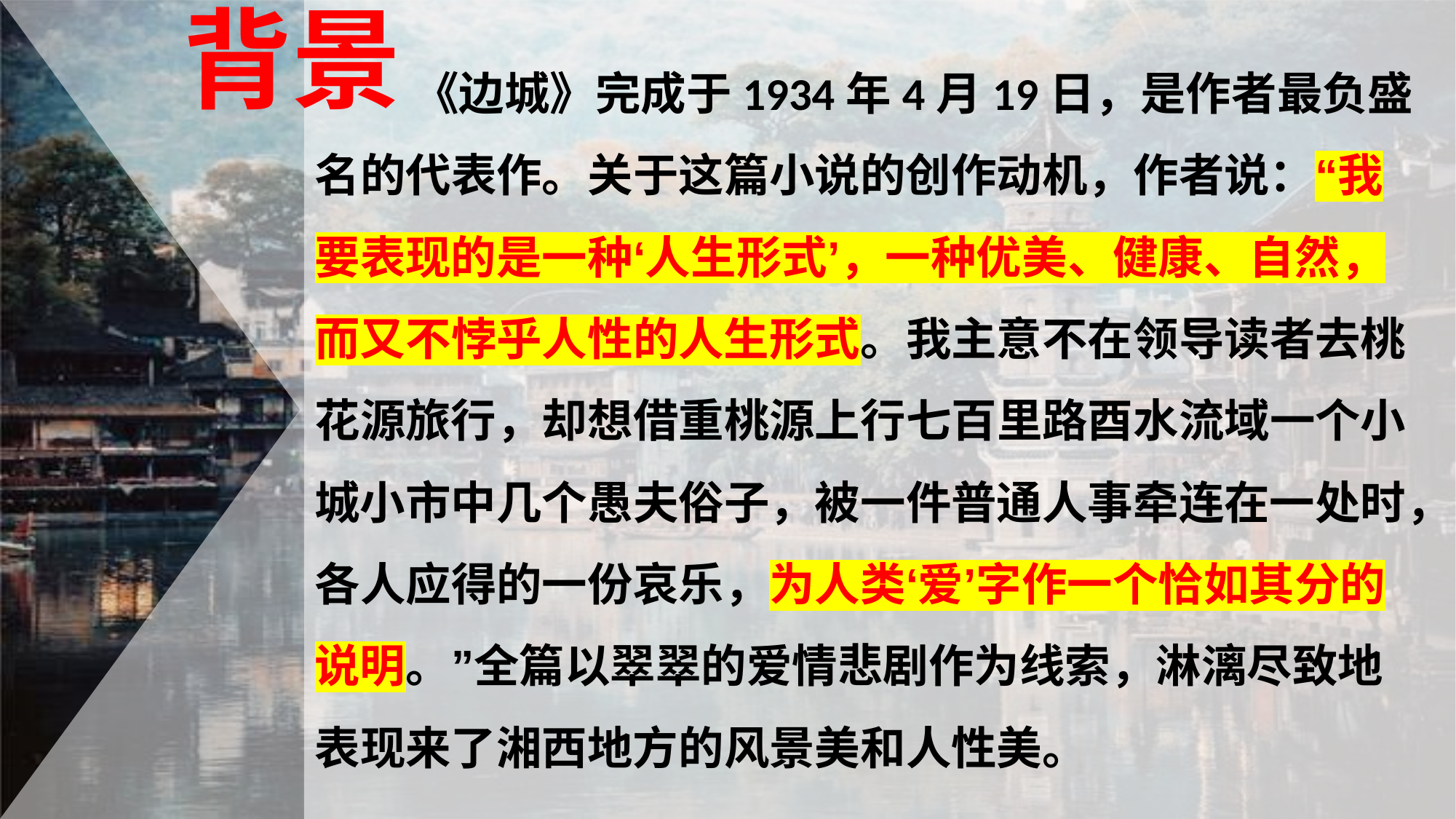

背景
       《边城》完成于1934年4月19日，是作者最负盛名的代表作。关于这篇小说的创作动机，作者说：“我要表现的是一种‘人生形式’，一种优美、健康、自然，而又不悖乎人性的人生形式。我主意不在领导读者去桃花源旅行，却想借重桃源上行七百里路酉水流域一个小城小市中几个愚夫俗子，被一件普通人事牵连在一处时，各人应得的一份哀乐，为人类‘爱’字作一个恰如其分的说明。”全篇以翠翠的爱情悲剧作为线索，淋漓尽致地表现来了湘西地方的风景美和人性美。